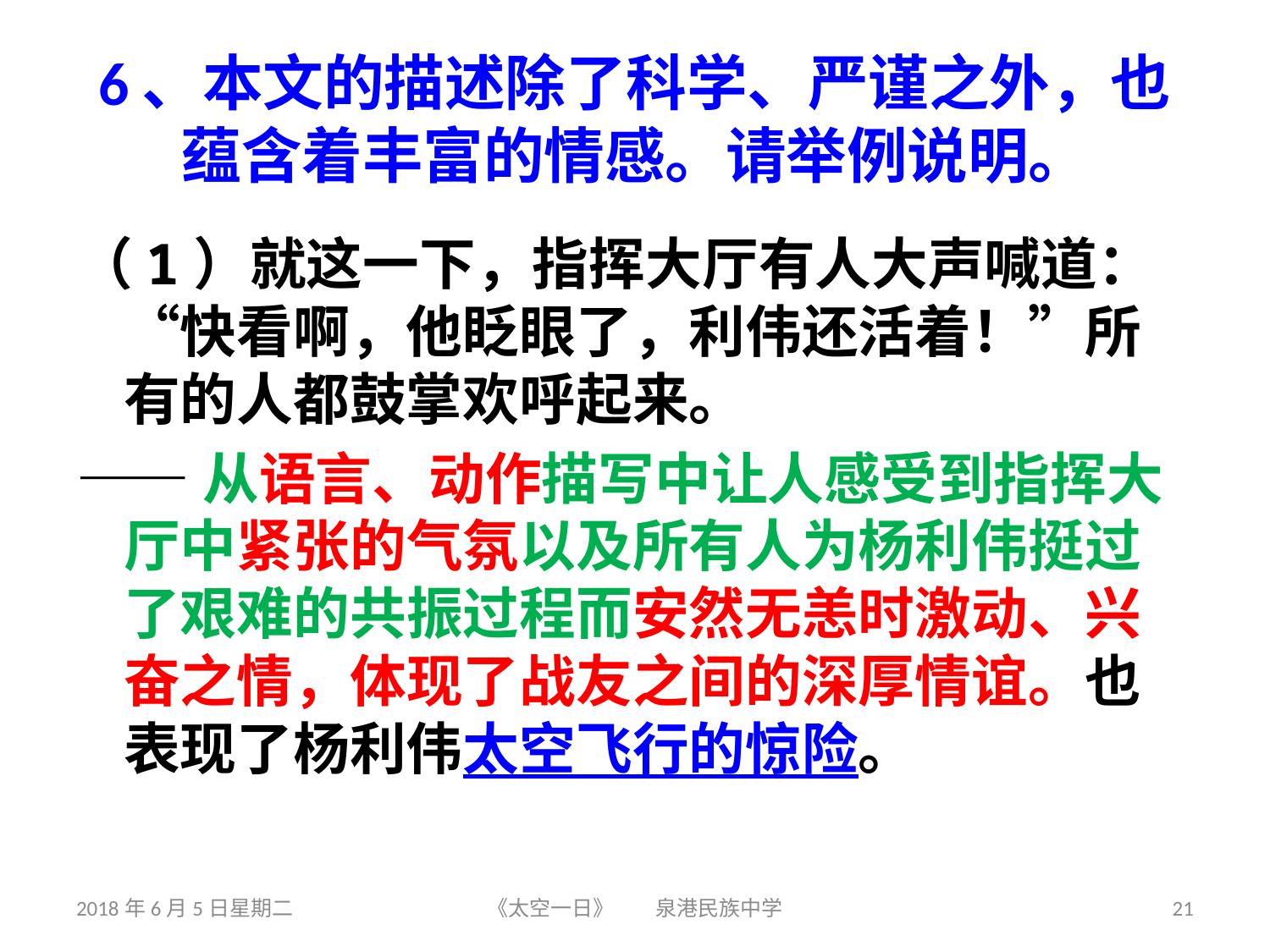

# 6、本文的描述除了科学、严谨之外，也蕴含着丰富的情感。请举例说明。
（1）就这一下，指挥大厅有人大声喊道：“快看啊，他眨眼了，利伟还活着！”所有的人都鼓掌欢呼起来。
——从语言、动作描写中让人感受到指挥大厅中紧张的气氛以及所有人为杨利伟挺过了艰难的共振过程而安然无恙时激动、兴奋之情，体现了战友之间的深厚情谊。也表现了杨利伟太空飞行的惊险。

2018年6月5日星期二
《太空一日》         泉港民族中学
21